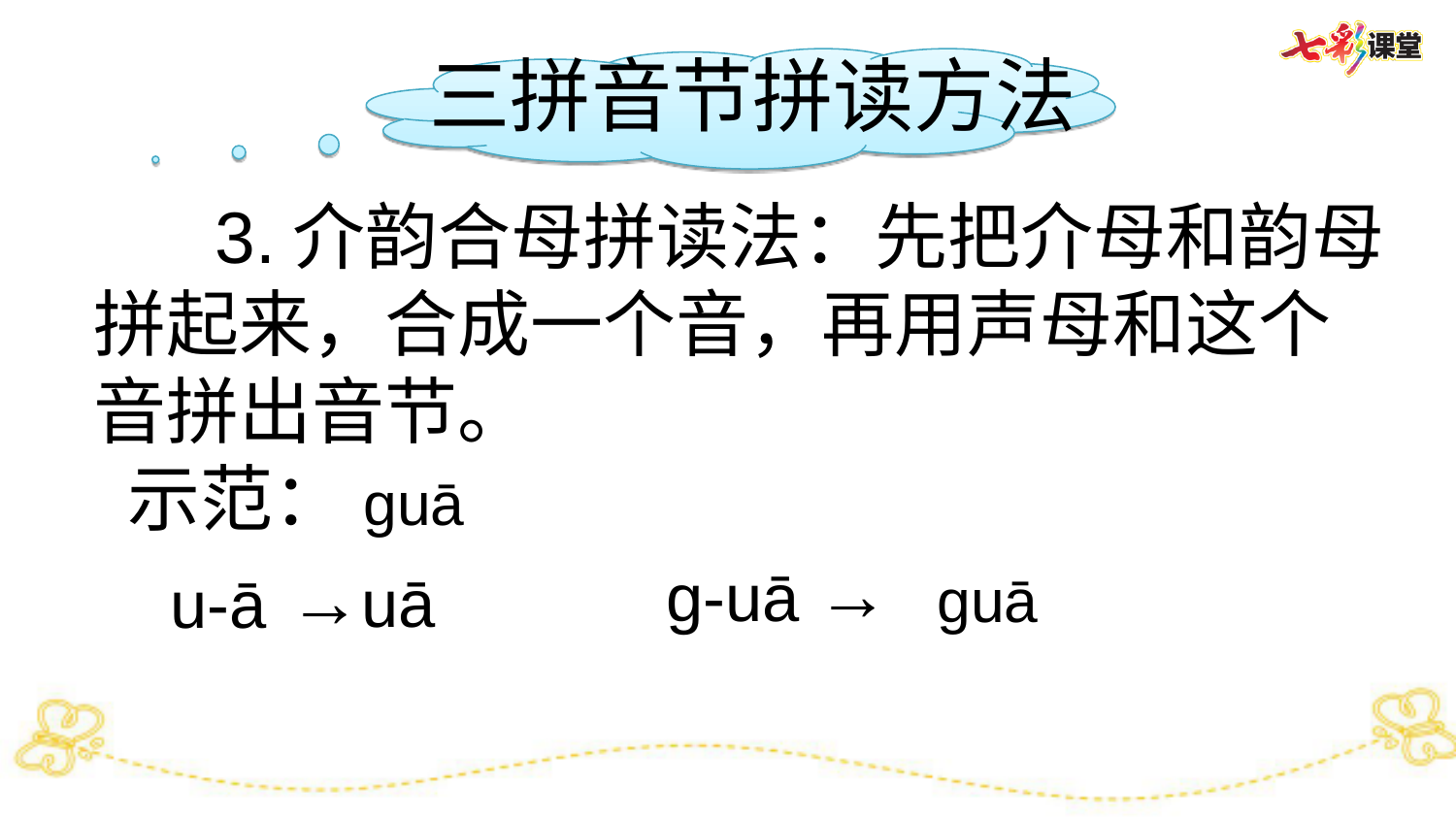

三拼音节拼读方法

      3.介韵合母拼读法：先把介母和韵母
拼起来，合成一个音，再用声母和这个
音拼出音节。
 示范：guā

→
→uā
g-uā
u-ā
guā